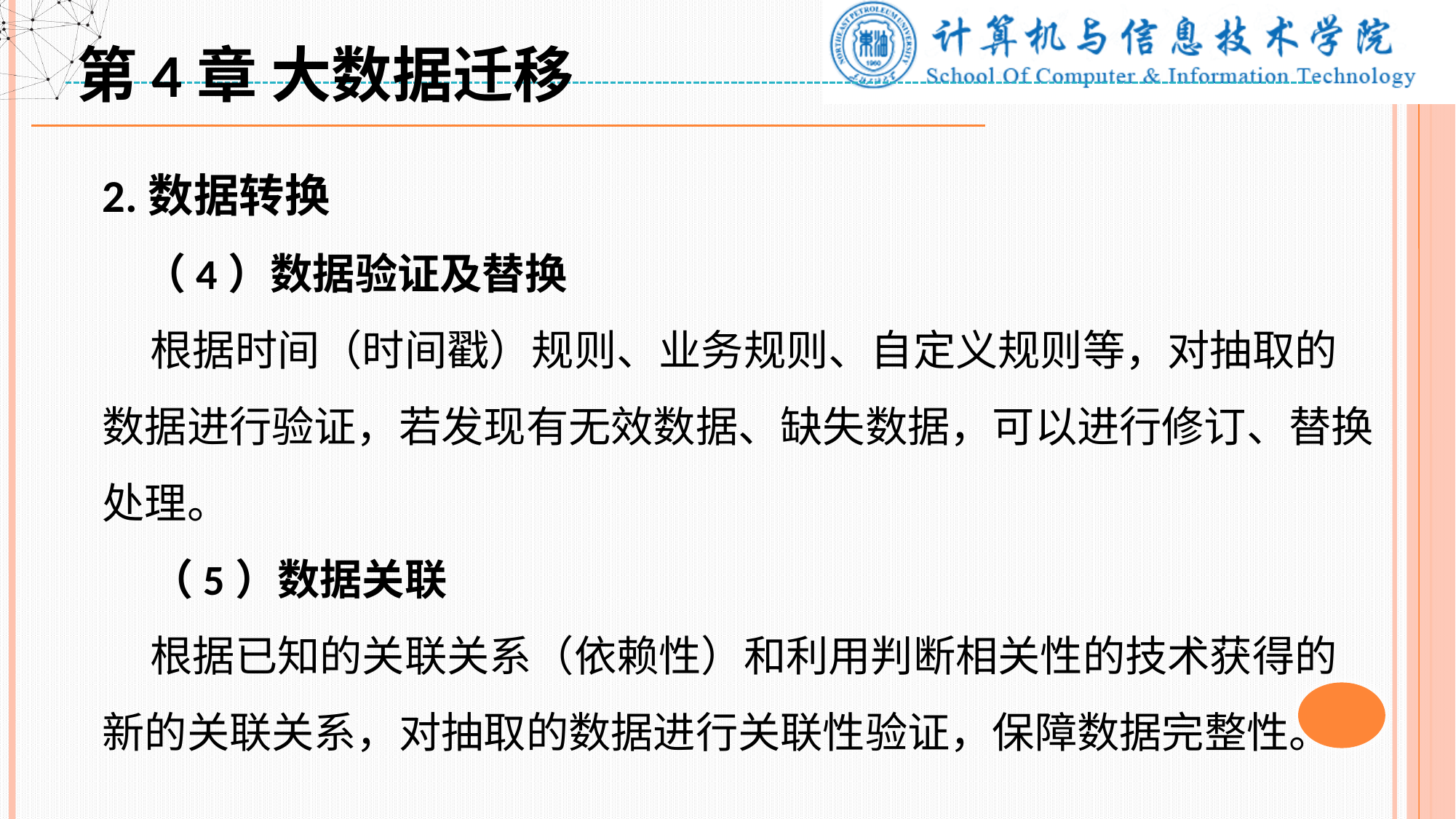

第4章 大数据迁移
2.数据转换
    （4）数据验证及替换
    根据时间（时间戳）规则、业务规则、自定义规则等，对抽取的数据进行验证，若发现有无效数据、缺失数据，可以进行修订、替换处理。
    （5）数据关联
    根据已知的关联关系（依赖性）和利用判断相关性的技术获得的新的关联关系，对抽取的数据进行关联性验证，保障数据完整性。